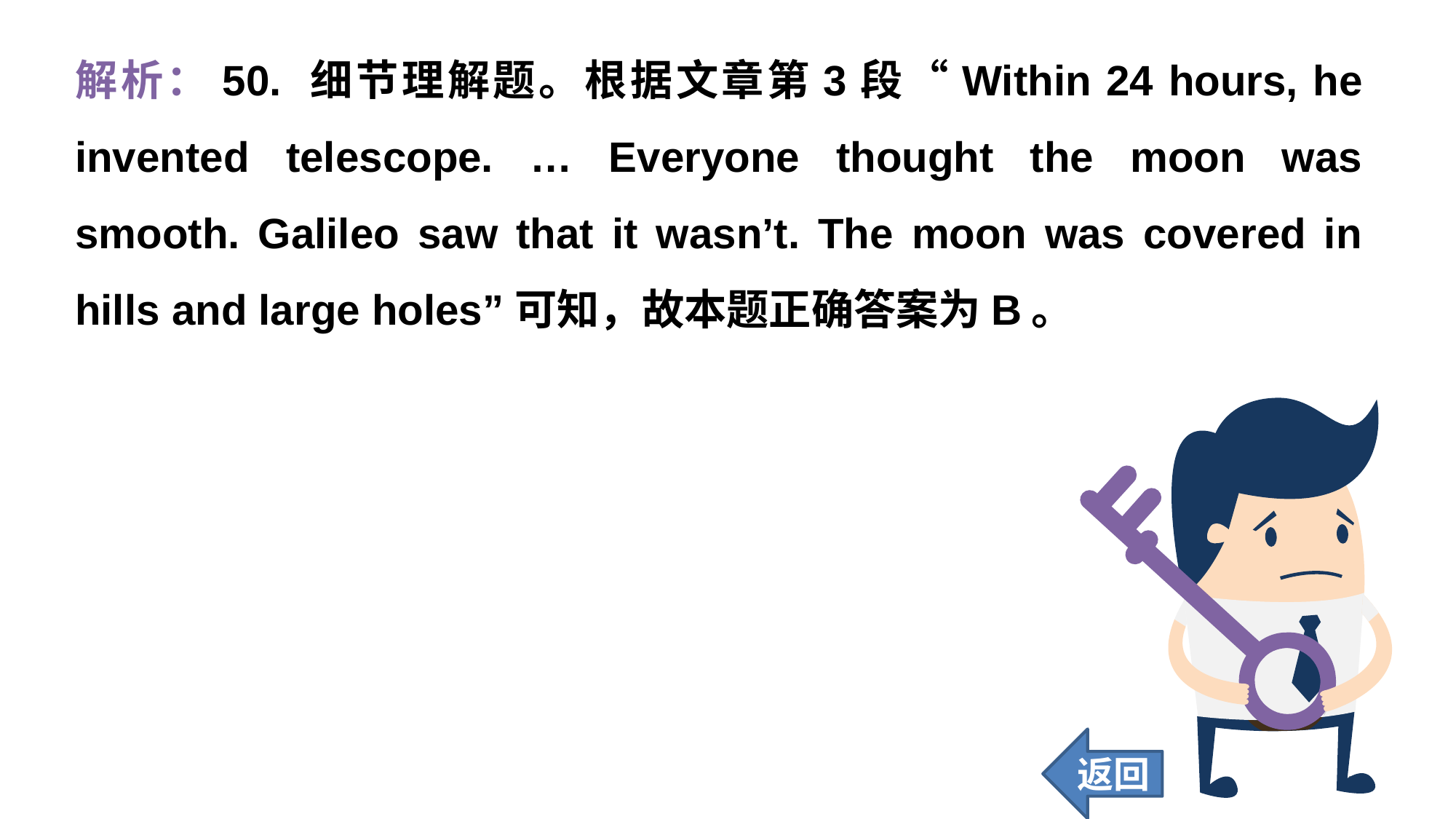

解析：50. 细节理解题。根据文章第3段“Within 24 hours, he invented telescope. … Everyone thought the moon was smooth. Galileo saw that it wasn’t. The moon was covered in hills and large holes”可知，故本题正确答案为B。

返回
402